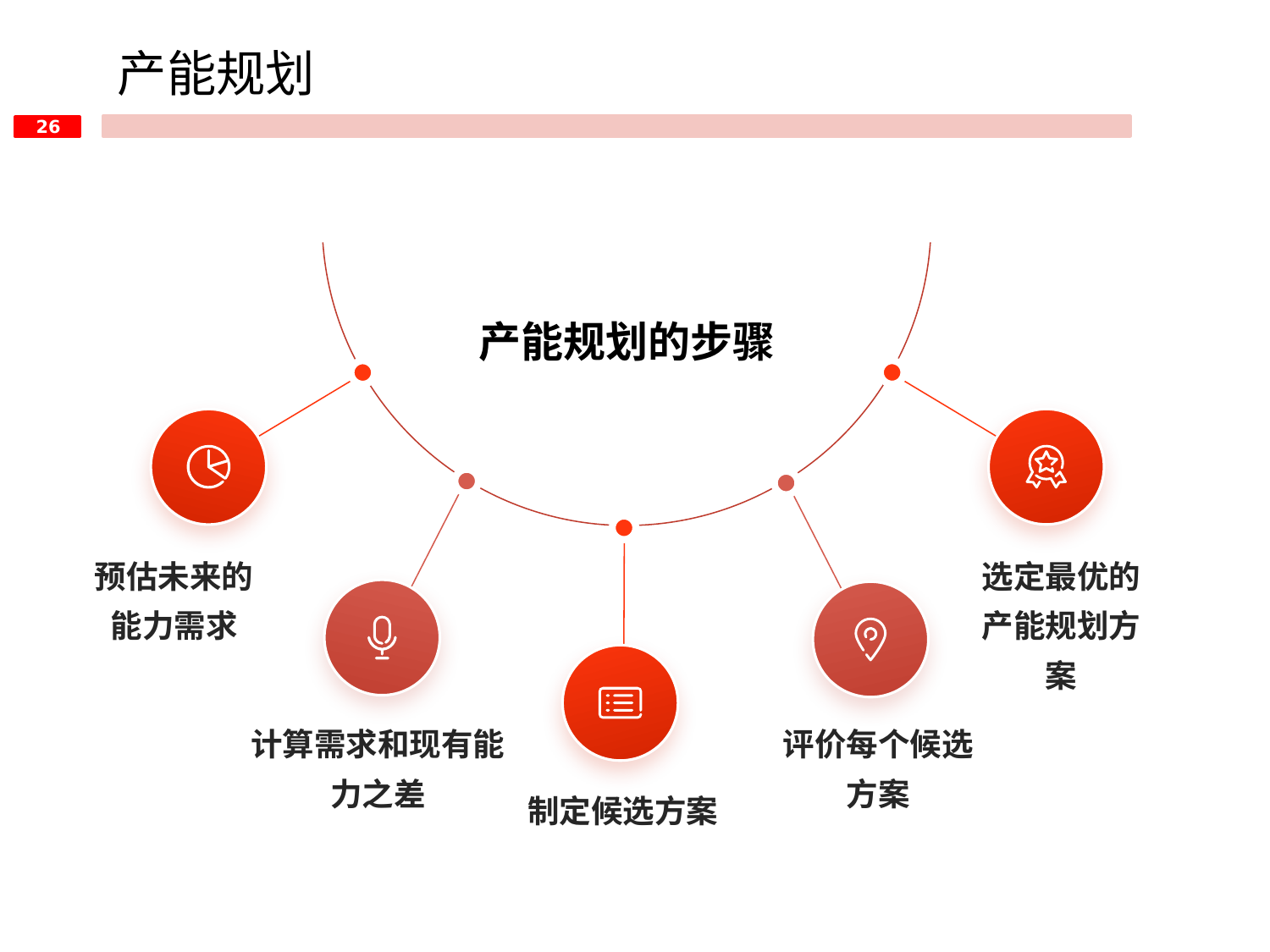

产能规划

26

产能规划的步骤

预估未来的能力需求
选定最优的产能规划方案

计算需求和现有能力之差
评价每个候选方案
制定候选方案